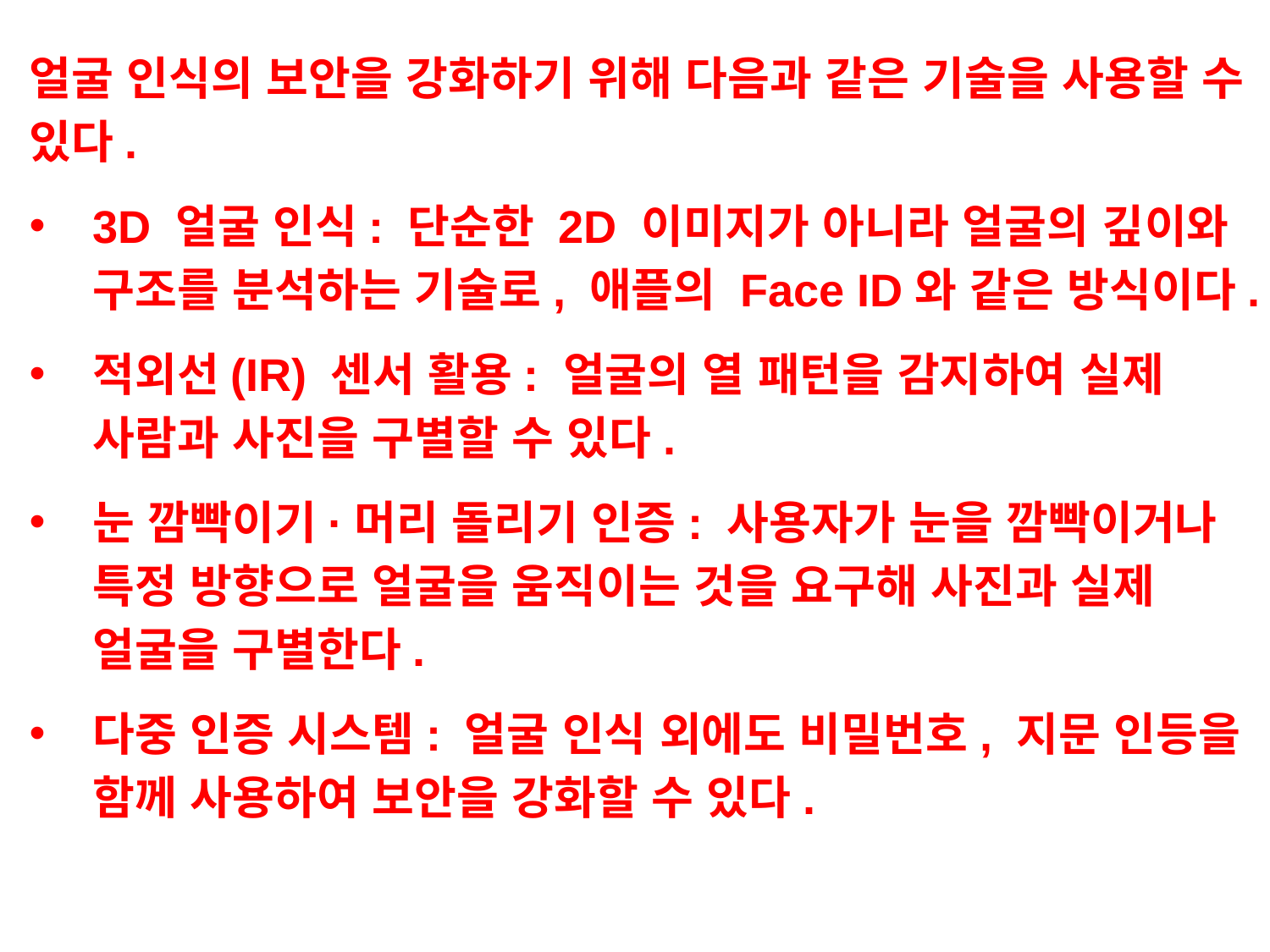

얼굴 인식의 보안을 강화하기 위해 다음과 같은 기술을 사용할 수 있다.
3D 얼굴 인식: 단순한 2D 이미지가 아니라 얼굴의 깊이와 구조를 분석하는 기술로, 애플의 Face ID와 같은 방식이다.
적외선(IR) 센서 활용: 얼굴의 열 패턴을 감지하여 실제 사람과 사진을 구별할 수 있다.
눈 깜빡이기·머리 돌리기 인증: 사용자가 눈을 깜빡이거나 특정 방향으로 얼굴을 움직이는 것을 요구해 사진과 실제 얼굴을 구별한다.
다중 인증 시스템: 얼굴 인식 외에도 비밀번호, 지문 인등을 함께 사용하여 보안을 강화할 수 있다.